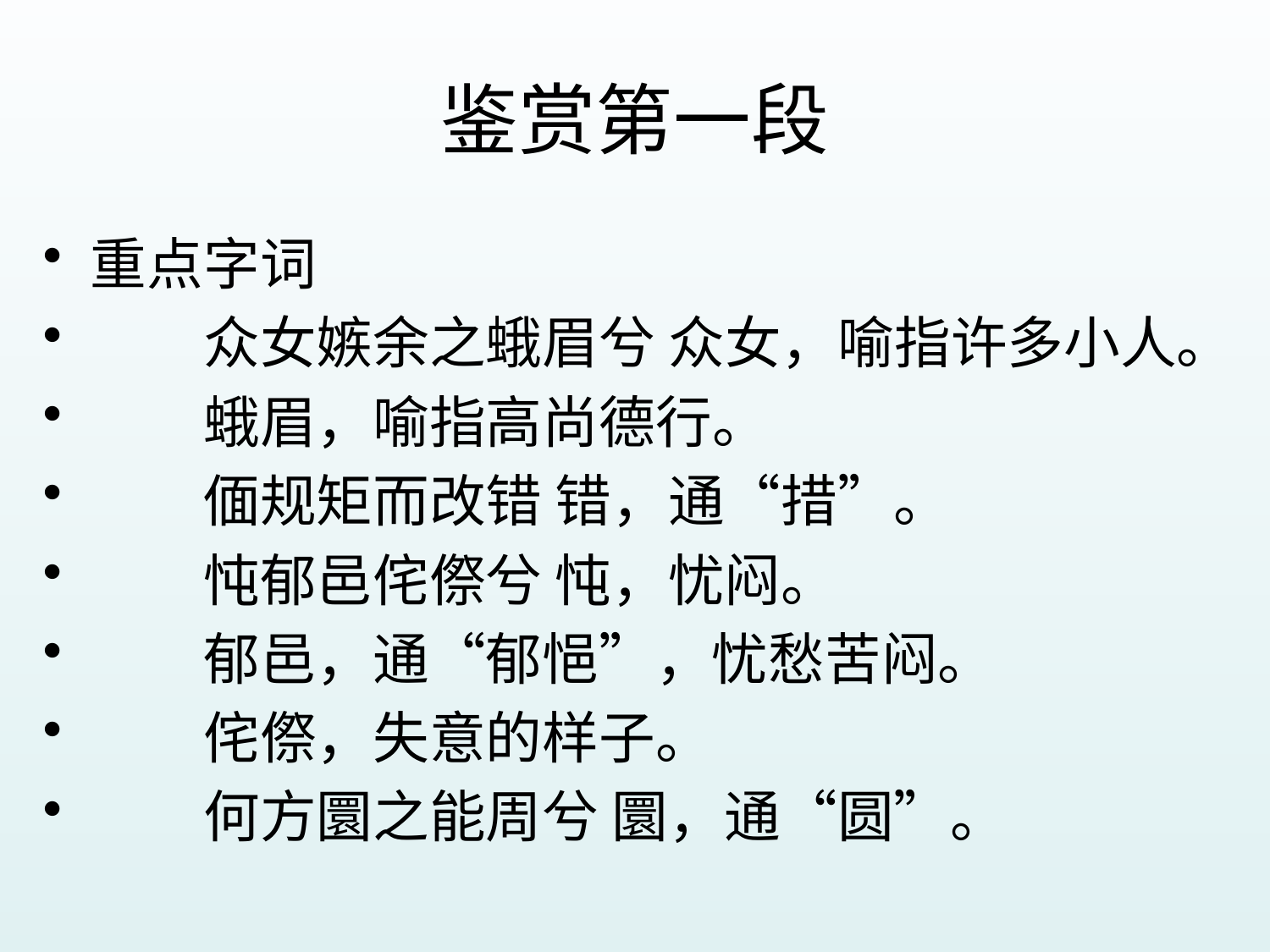

# 鉴赏第一段
重点字词
　　众女嫉余之蛾眉兮 众女，喻指许多小人。
　　蛾眉，喻指高尚德行。
　　偭规矩而改错 错，通“措”。
　　忳郁邑侘傺兮 忳，忧闷。
　　郁邑，通“郁悒”，忧愁苦闷。
　　侘傺，失意的样子。
　　何方圜之能周兮 圜，通“圆”。